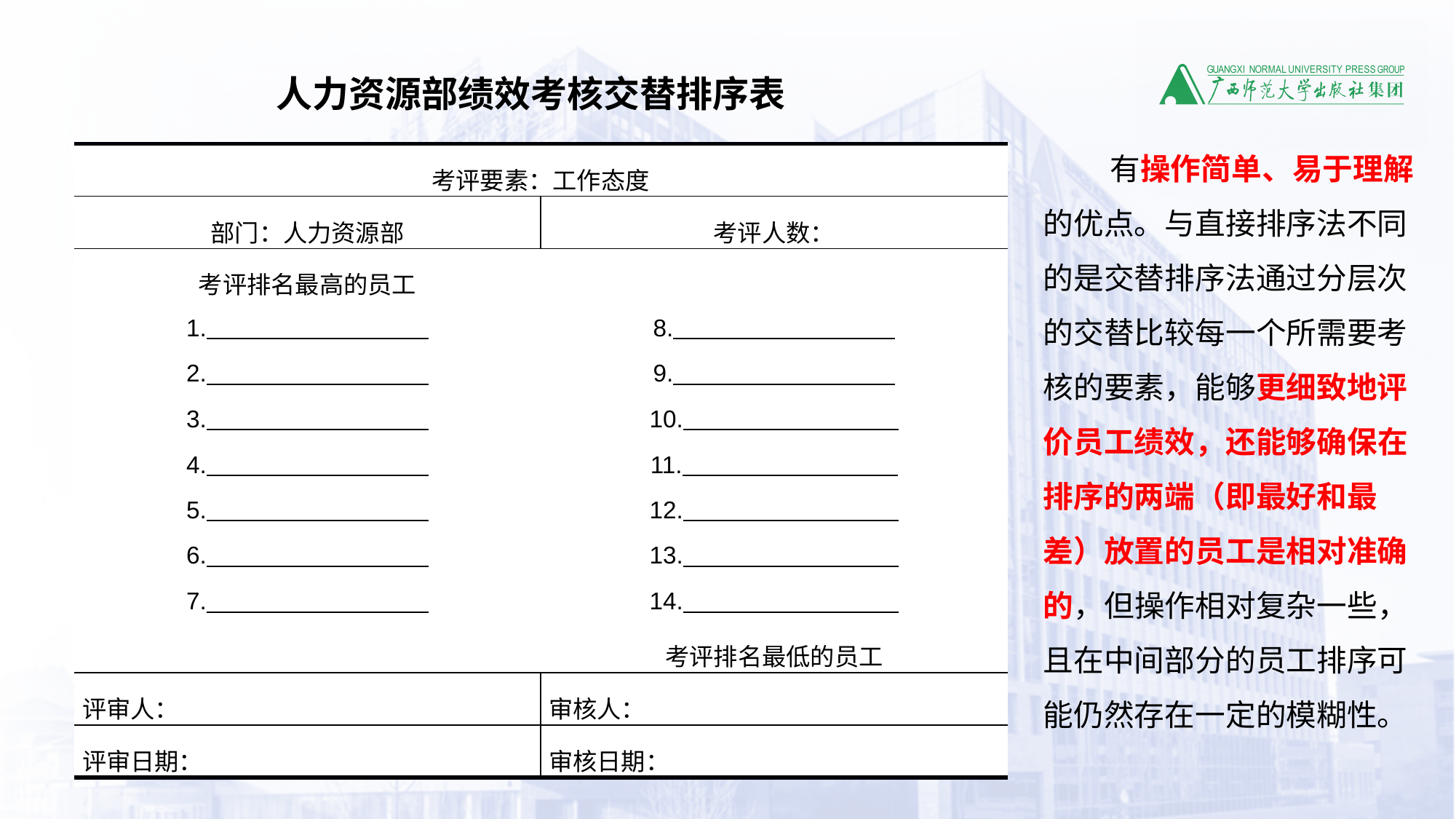

人力资源部绩效考核交替排序表
有操作简单、易于理解的优点。与直接排序法不同的是交替排序法通过分层次的交替比较每一个所需要考核的要素，能够更细致地评价员工绩效，还能够确保在排序的两端（即最好和最差）放置的员工是相对准确的，但操作相对复杂一些，且在中间部分的员工排序可能仍然存在一定的模糊性。
| 考评要素：工作态度 |  |
| --- | --- |
| 部门：人力资源部 | 考评人数： |
| 考评排名最高的员工 |  |
| 1. | 8. |
| 2. | 9. |
| 3. | 10. |
| 4. | 11. |
| 5. | 12. |
| 6. | 13. |
| 7. | 14. |
|  | 考评排名最低的员工 |
| 评审人： | 审核人： |
| 评审日期： | 审核日期： |